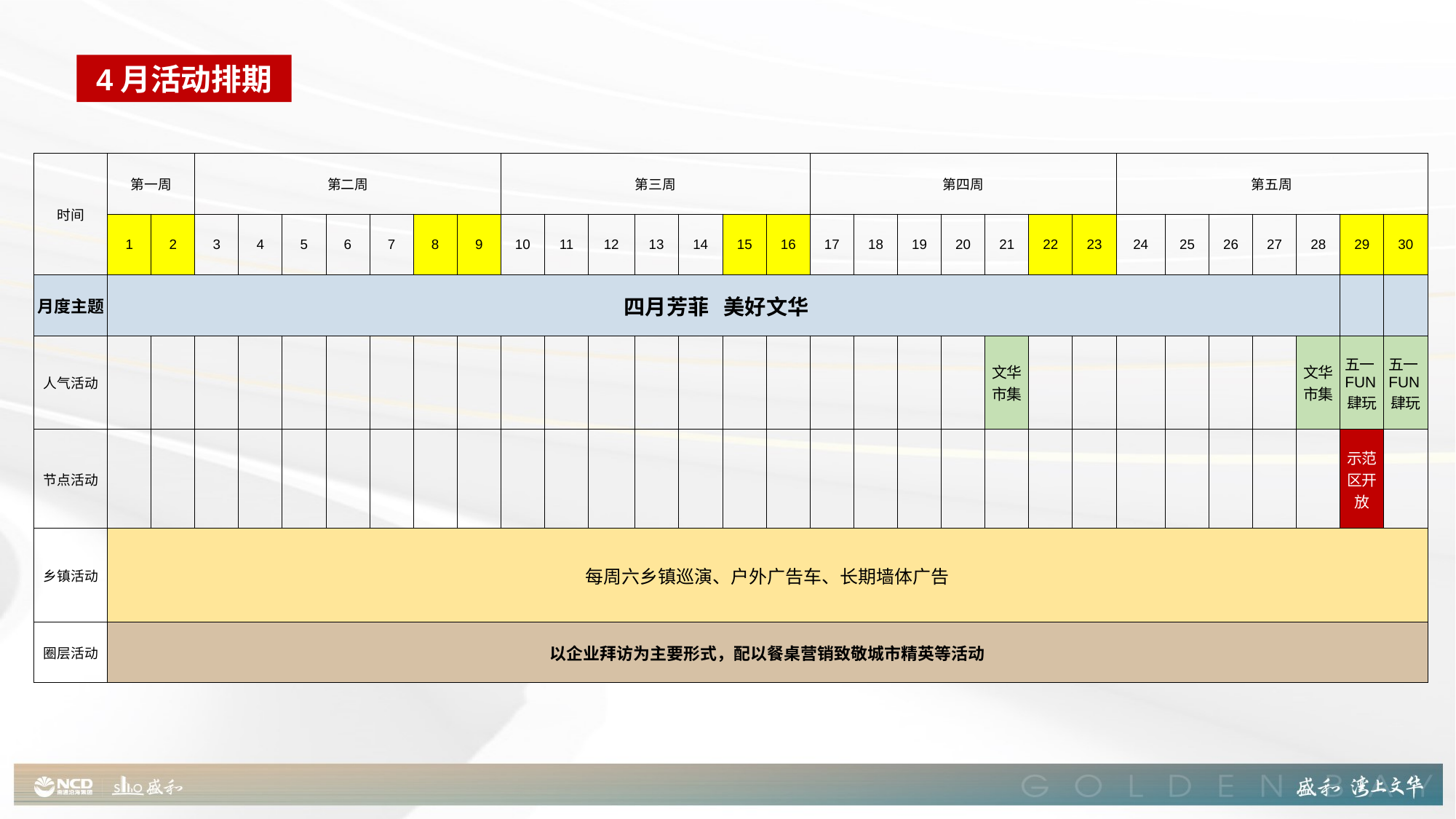

4月活动排期
| 时间 | 第一周 |  | 第二周 |  |  | 第二周 |  |  |  | 第三周 |  |  |  |  |  |  | 第四周 |  |  | 第四周 |  |  |  | 第五周 |  |  | 第五周 |  |  |  |
| --- | --- | --- | --- | --- | --- | --- | --- | --- | --- | --- | --- | --- | --- | --- | --- | --- | --- | --- | --- | --- | --- | --- | --- | --- | --- | --- | --- | --- | --- | --- |
|  | 1 | 2 | 3 | 4 | 5 | 6 | 7 | 8 | 9 | 10 | 11 | 12 | 13 | 14 | 15 | 16 | 17 | 18 | 19 | 20 | 21 | 22 | 23 | 24 | 25 | 26 | 27 | 28 | 29 | 30 |
| 月度主题 | 四月芳菲 美好文华 |  |  |  |  |  |  |  |  |  |  |  |  |  |  |  |  |  |  |  |  |  |  |  |  |  |  |  |  |  |
| 人气活动 |  |  |  |  |  |  |  |  |  |  |  |  |  |  |  |  |  |  |  |  | 文华市集 |  |  |  |  |  |  | 文华市集 | 五一FUN肆玩 | 五一FUN肆玩 |
| 节点活动 |  |  |  |  |  |  |  |  |  |  |  |  |  |  |  |  |  |  |  |  |  |  |  |  |  |  |  |  | 示范区开放 |  |
| 乡镇活动 | 每周六乡镇巡演、户外广告车、长期墙体广告 |  |  |  |  |  |  | 乡镇巡演 |  |  |  |  |  |  | 乡镇巡演 |  |  |  |  |  |  | 乡镇巡演 |  |  |  |  |  |  | 乡镇巡演 |  |
| 圈层活动 | 以企业拜访为主要形式，配以餐桌营销致敬城市精英等活动 |  |  |  |  |  |  |  |  |  |  |  |  |  |  |  |  |  |  |  |  |  |  |  |  |  |  |  |  |  |